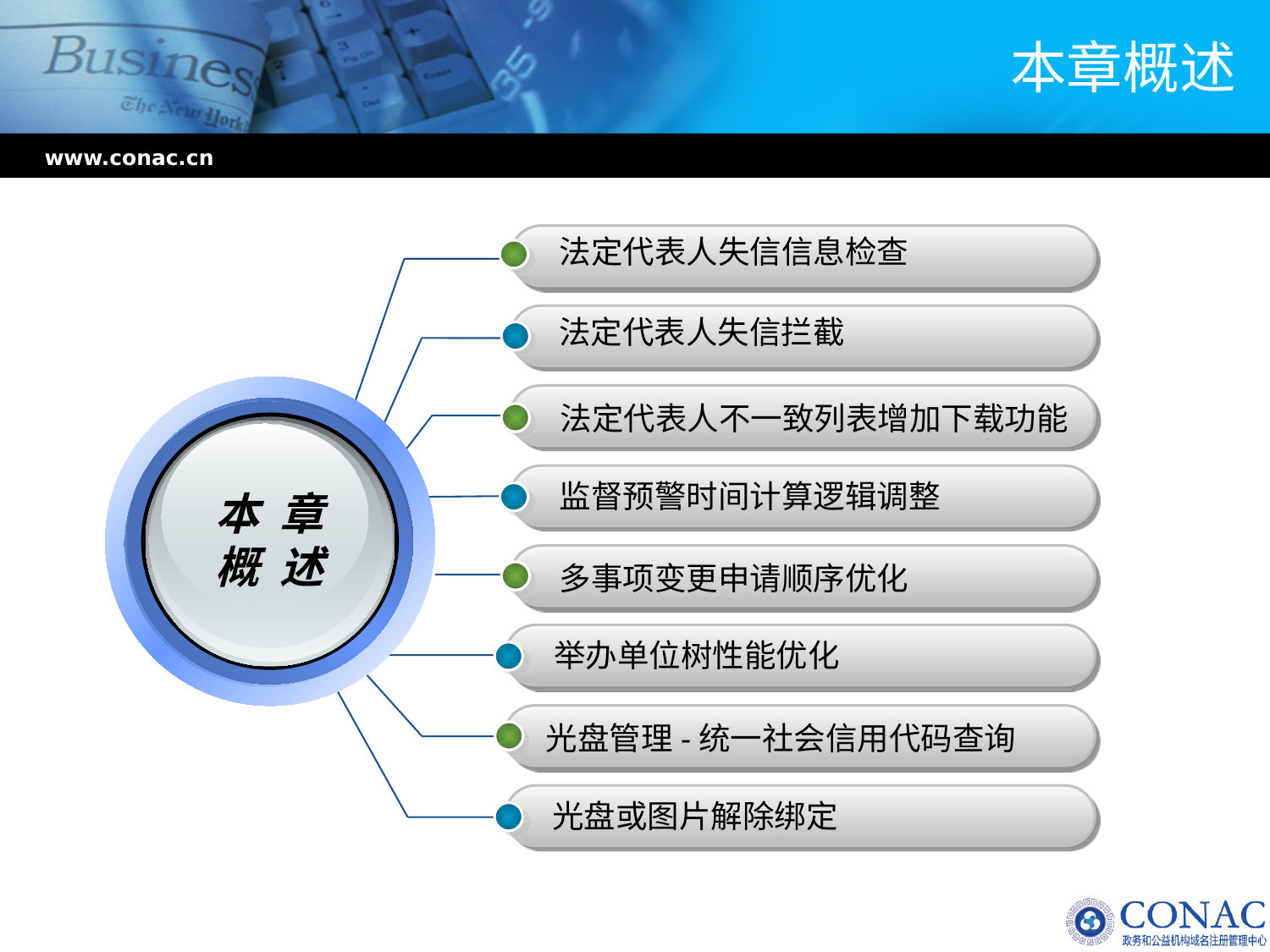

# 本章概述
www.conac.cn

法定代表人失信信息检查

法定代表人失信拦截

本  章
概  述

法定代表人不一致列表增加下载功能

监督预警时间计算逻辑调整

多事项变更申请顺序优化

举办单位树性能优化

光盘管理-统一社会信用代码查询

光盘或图片解除绑定